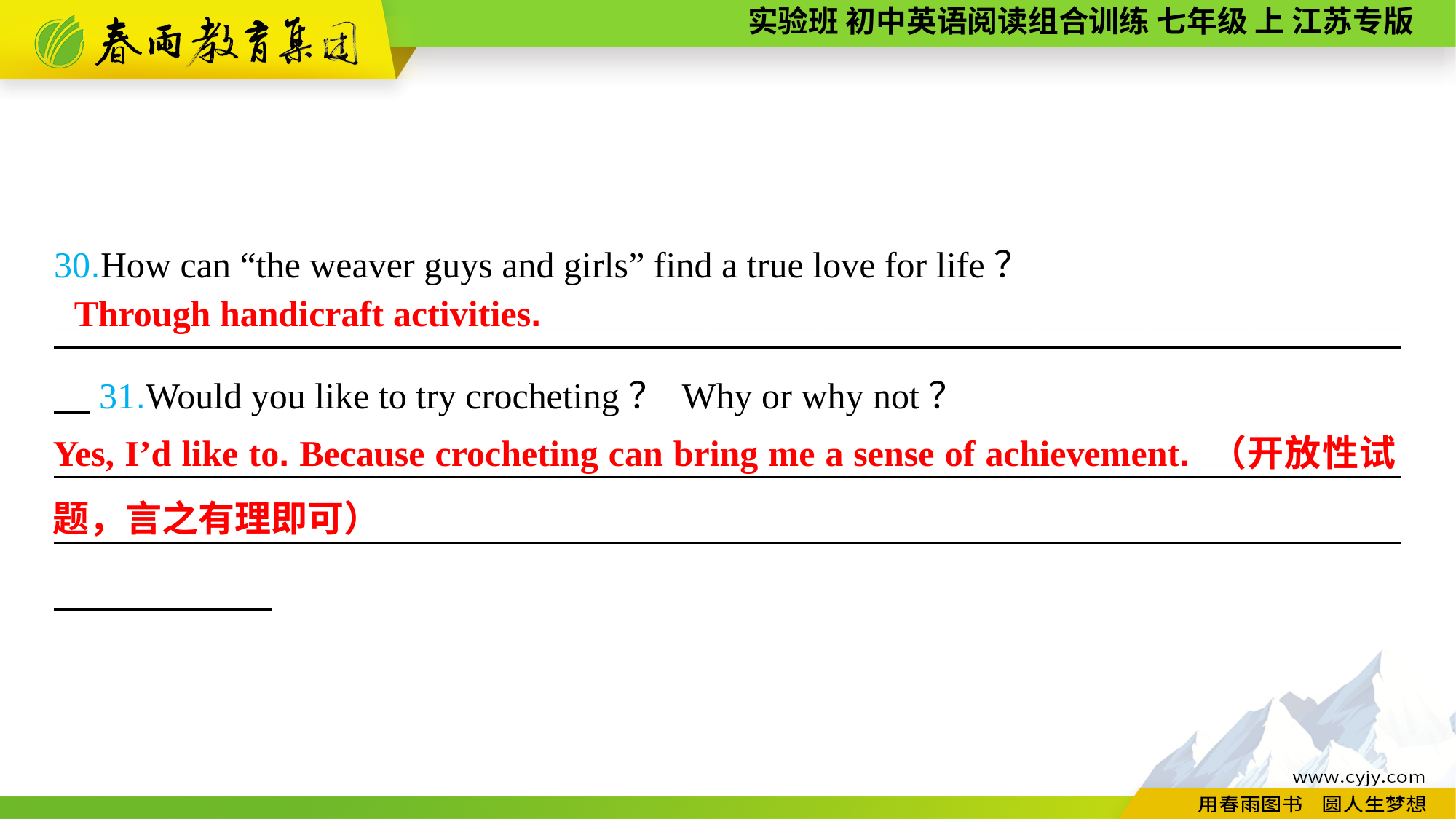

30.How can “the weaver guys and girls” find a true love for life？
—————————————————————————————————————　31.Would you like to try crocheting？ Why or why not？
—————————————————————————————————————
__________________________________________________________________________
Through handicraft activities.
Yes, I’d like to. Because crocheting can bring me a sense of achievement. （开放性试题，言之有理即可）